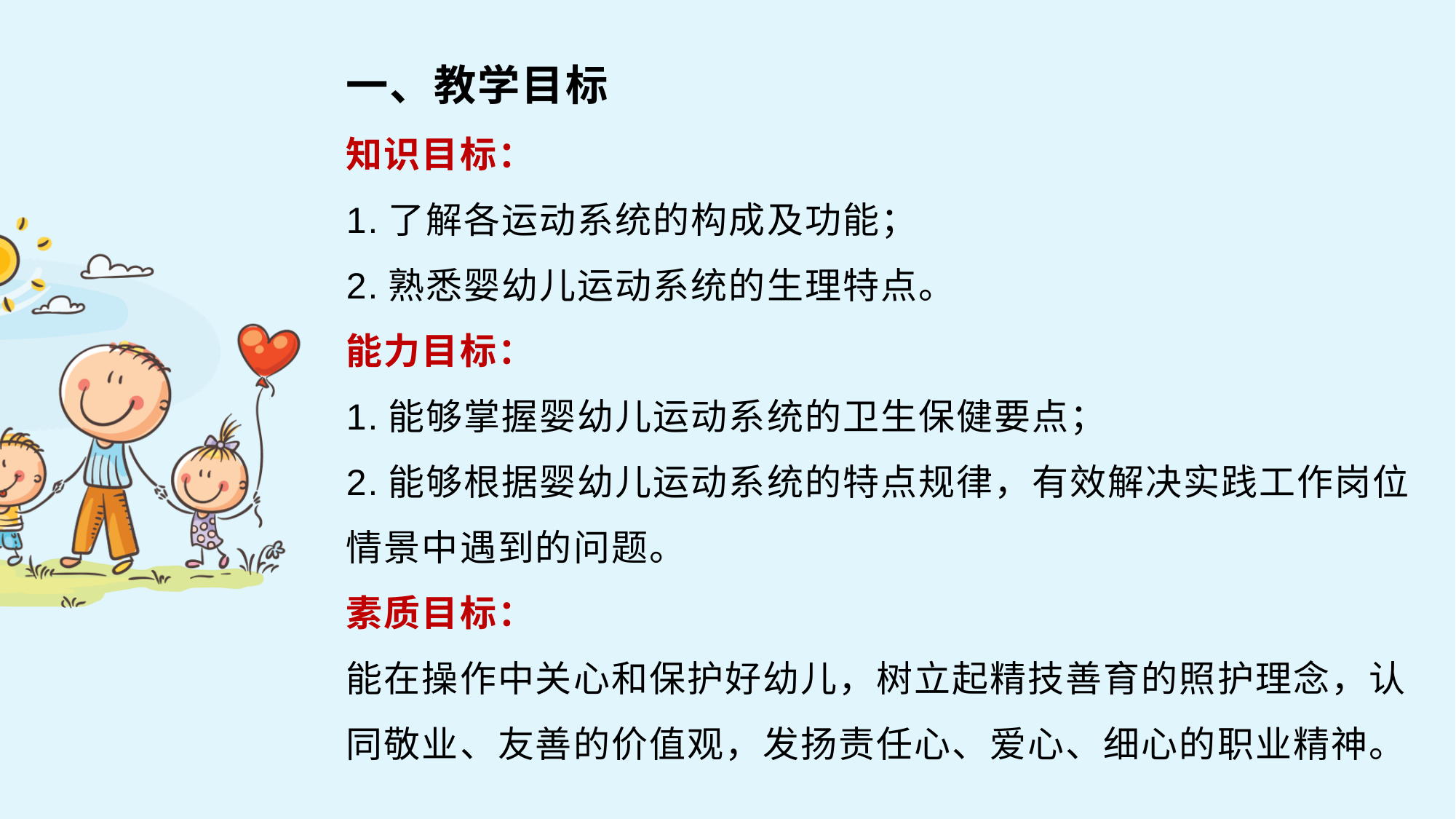

一、教学目标
知识目标：
1.了解各运动系统的构成及功能；
2.熟悉婴幼儿运动系统的生理特点。
能力目标：
1.能够掌握婴幼儿运动系统的卫生保健要点；
2.能够根据婴幼儿运动系统的特点规律，有效解决实践工作岗位情景中遇到的问题。
素质目标：
能在操作中关心和保护好幼儿，树立起精技善育的照护理念，认同敬业、友善的价值观，发扬责任心、爱心、细心的职业精神。